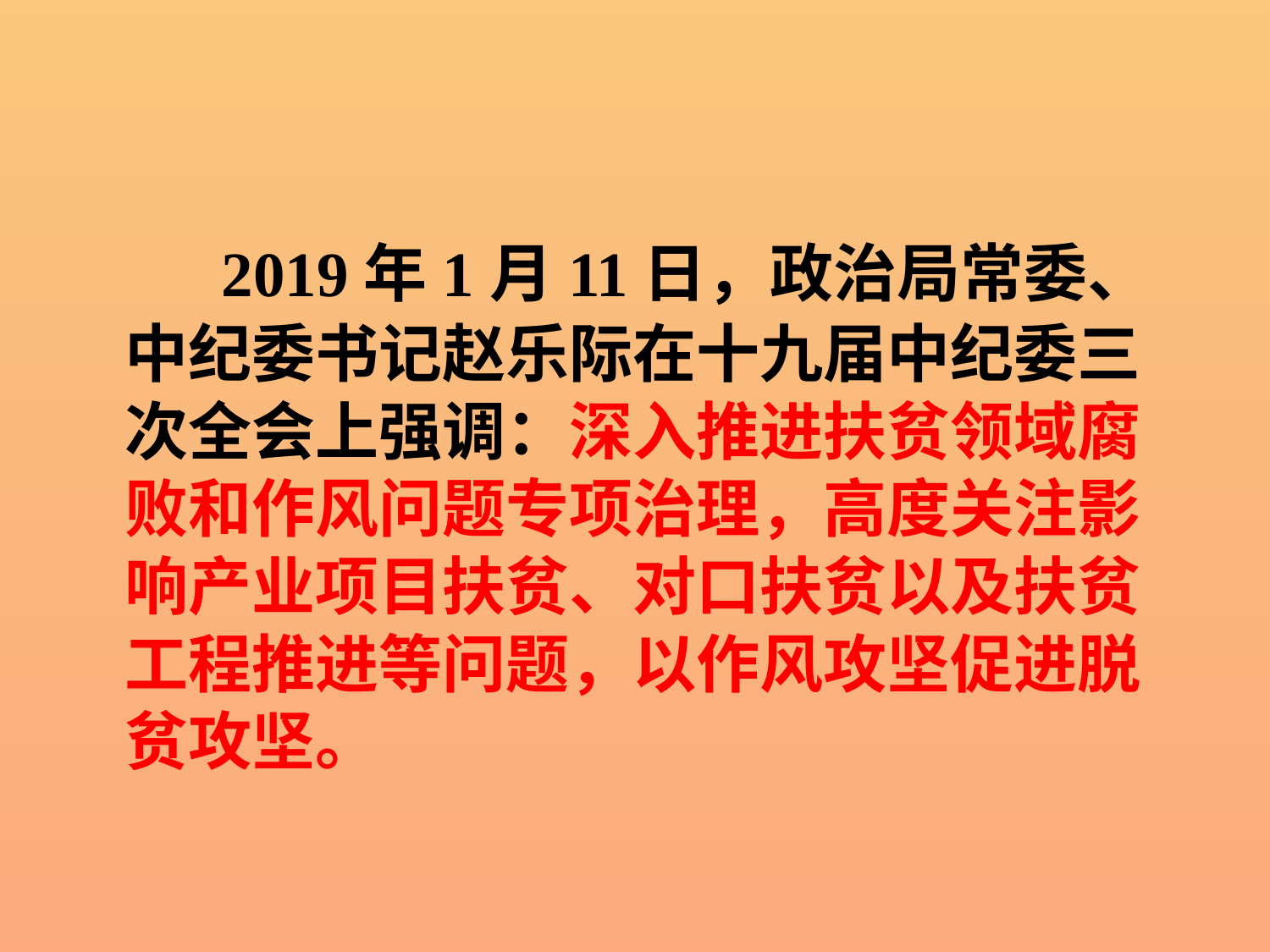

2019年1月11日，政治局常委、中纪委书记赵乐际在十九届中纪委三次全会上强调：深入推进扶贫领域腐败和作风问题专项治理，高度关注影响产业项目扶贫、对口扶贫以及扶贫工程推进等问题，以作风攻坚促进脱贫攻坚。